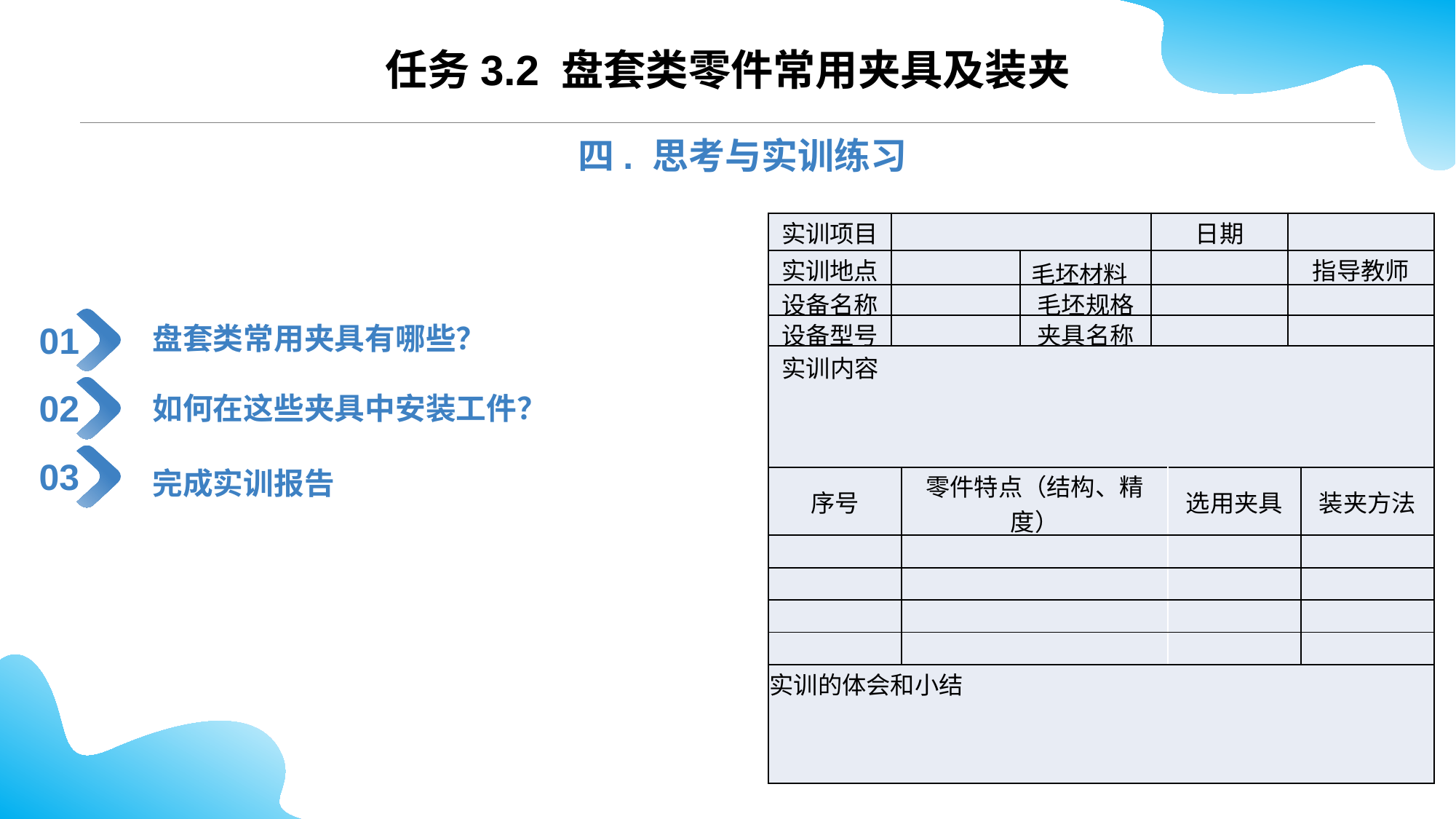

任务3.2 盘套类零件常用夹具及装夹
四. 思考与实训练习
| 实训项目 |  |  |  | 日期 |  |  |  |
| --- | --- | --- | --- | --- | --- | --- | --- |
| 实训地点 |  |  | 毛坯材料 |  |  | 指导教师 |  |
| 设备名称 |  |  | 毛坯规格 |  |  |  |  |
| 设备型号 |  |  | 夹具名称 |  |  |  |  |
| 实训内容 |  |  |  |  |  |  |  |
| 序号 |  | 零件特点（结构、精度） |  |  | 选用夹具 |  | 装夹方法 |
|  |  |  |  |  |  |  |  |
|  |  |  |  |  |  |  |  |
|  |  |  |  |  |  |  |  |
|  |  |  |  |  |  |  |  |
| 实训的体会和小结 |  |  |  |  |  |  |  |
盘套类常用夹具有哪些？
01

如何在这些夹具中安装工件？
02

完成实训报告
03